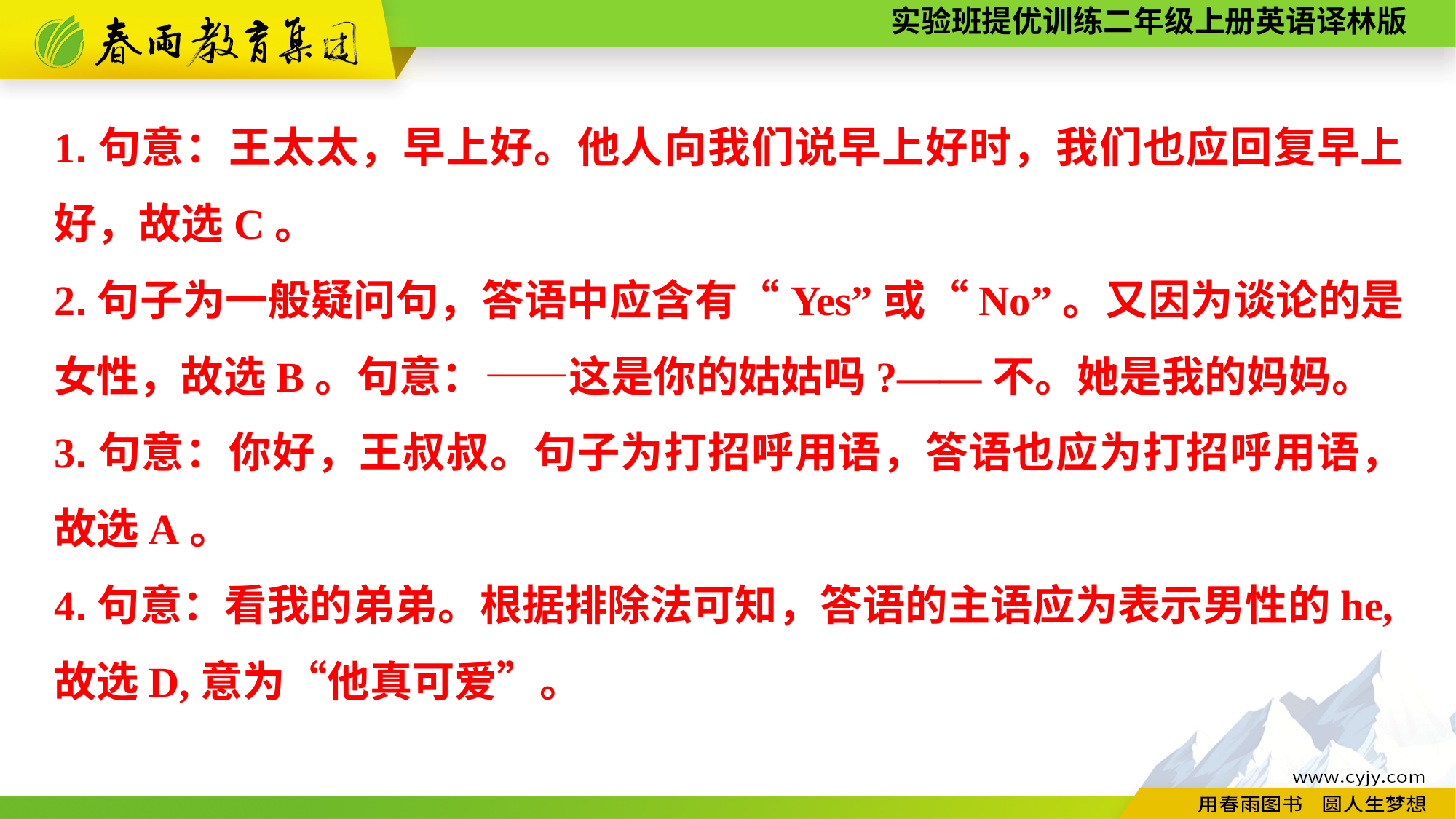

1.句意：王太太，早上好。他人向我们说早上好时，我们也应回复早上好，故选C。
2.句子为一般疑问句，答语中应含有“Yes”或“No”。又因为谈论的是女性，故选B。句意：——这是你的姑姑吗?——不。她是我的妈妈。
3.句意：你好，王叔叔。句子为打招呼用语，答语也应为打招呼用语，故选A。
4.句意：看我的弟弟。根据排除法可知，答语的主语应为表示男性的he,故选D,意为“他真可爱”。